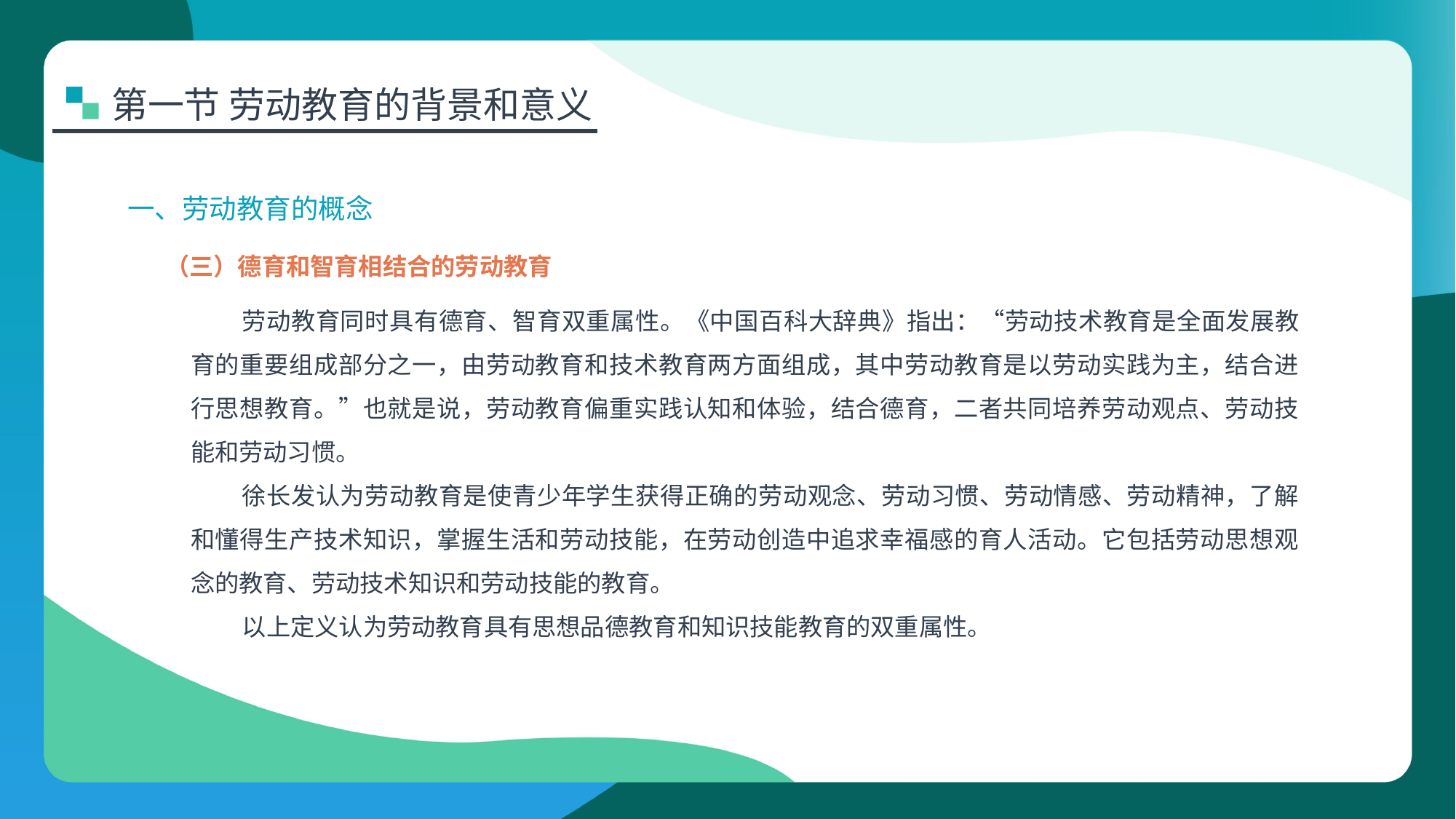

第一节 劳动教育的背景和意义

一、劳动教育的概念
（三）德育和智育相结合的劳动教育
劳动教育同时具有德育、智育双重属性。《中国百科大辞典》指出：“劳动技术教育是全面发展教育的重要组成部分之一，由劳动教育和技术教育两方面组成，其中劳动教育是以劳动实践为主，结合进行思想教育。”也就是说，劳动教育偏重实践认知和体验，结合德育，二者共同培养劳动观点、劳动技能和劳动习惯。
徐长发认为劳动教育是使青少年学生获得正确的劳动观念、劳动习惯、劳动情感、劳动精神，了解和懂得生产技术知识，掌握生活和劳动技能，在劳动创造中追求幸福感的育人活动。它包括劳动思想观念的教育、劳动技术知识和劳动技能的教育。
以上定义认为劳动教育具有思想品德教育和知识技能教育的双重属性。